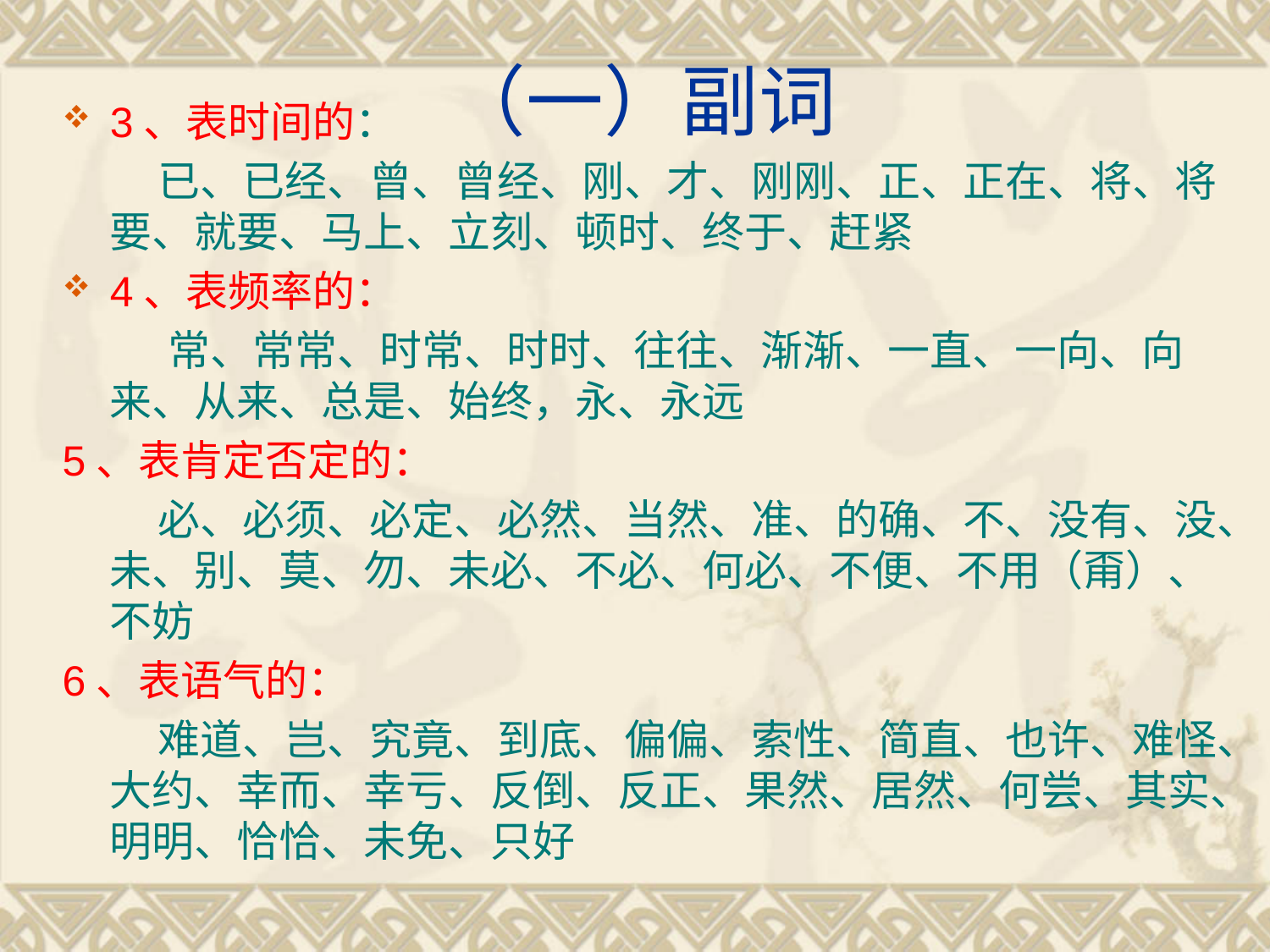

# （一）副词
3、表时间的：
         已、已经、曾、曾经、刚、才、刚刚、正、正在、将、将要、就要、马上、立刻、顿时、终于、赶紧
4、表频率的：
          常、常常、时常、时时、往往、渐渐、一直、一向、向来、从来、总是、始终，永、永远
5、表肯定否定的：
         必、必须、必定、必然、当然、准、的确、不、没有、没、未、别、莫、勿、未必、不必、何必、不便、不用（甭）、不妨
6、表语气的：
         难道、岂、究竟、到底、偏偏、索性、简直、也许、难怪、大约、幸而、幸亏、反倒、反正、果然、居然、何尝、其实、明明、恰恰、未免、只好